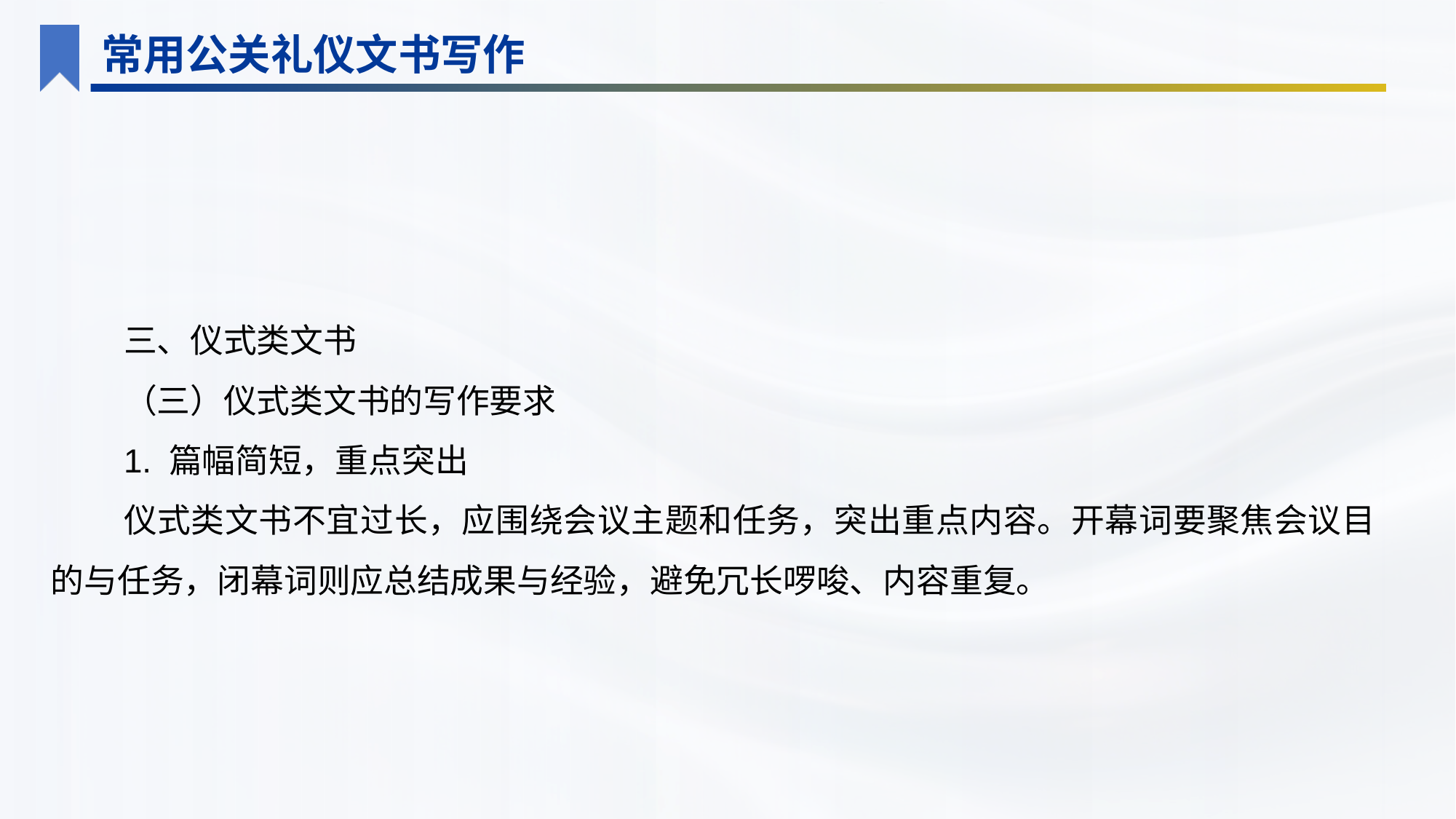

常用公关礼仪文书写作
三、仪式类文书
（三）仪式类文书的写作要求
1. 篇幅简短，重点突出
仪式类文书不宜过长，应围绕会议主题和任务，突出重点内容。开幕词要聚焦会议目的与任务，闭幕词则应总结成果与经验，避免冗长啰唆、内容重复。